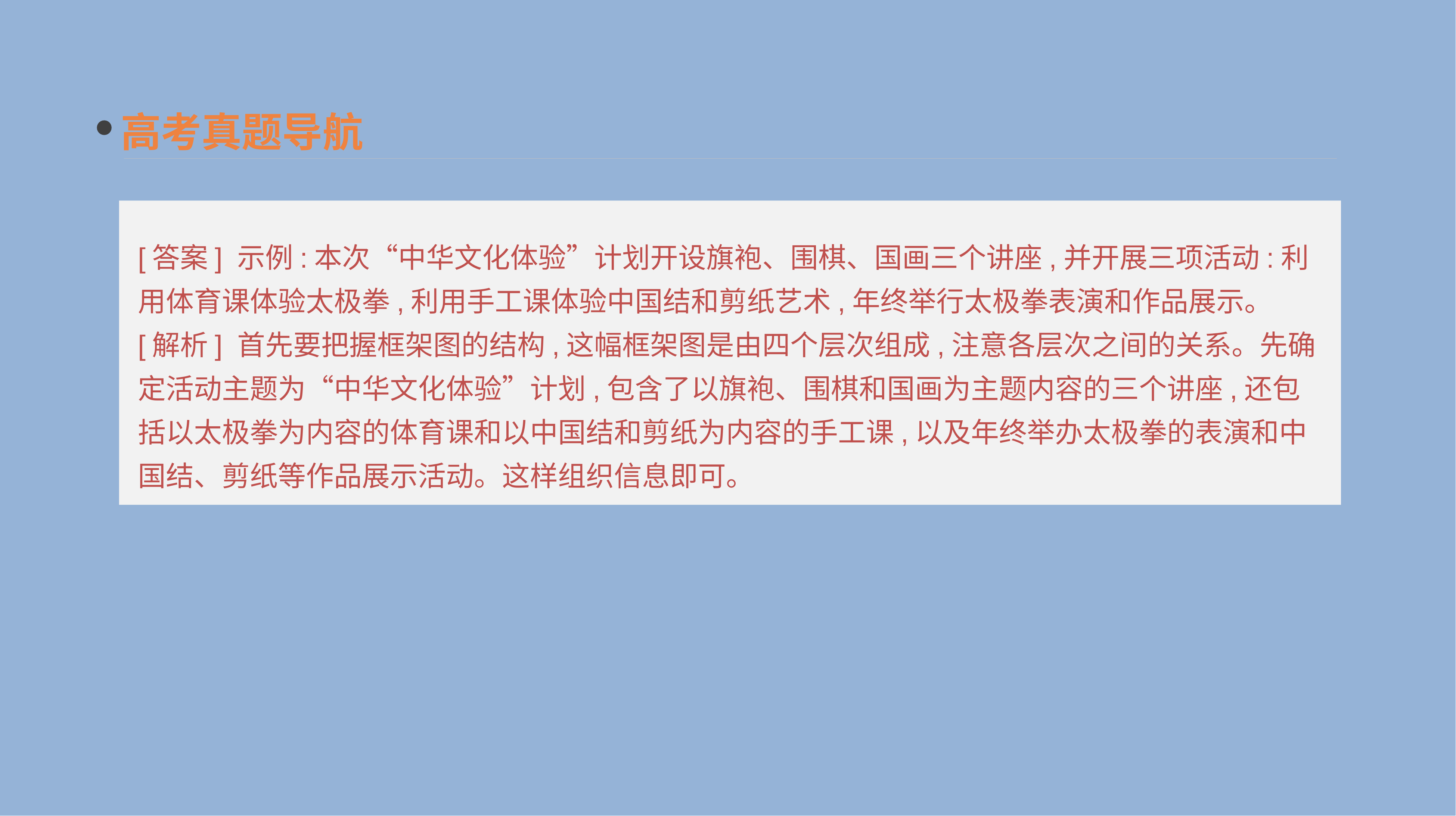

高考真题导航

[答案] 示例:本次“中华文化体验”计划开设旗袍、围棋、国画三个讲座,并开展三项活动:利用体育课体验太极拳,利用手工课体验中国结和剪纸艺术,年终举行太极拳表演和作品展示。
[解析] 首先要把握框架图的结构,这幅框架图是由四个层次组成,注意各层次之间的关系。先确定活动主题为“中华文化体验”计划,包含了以旗袍、围棋和国画为主题内容的三个讲座,还包括以太极拳为内容的体育课和以中国结和剪纸为内容的手工课,以及年终举办太极拳的表演和中国结、剪纸等作品展示活动。这样组织信息即可。